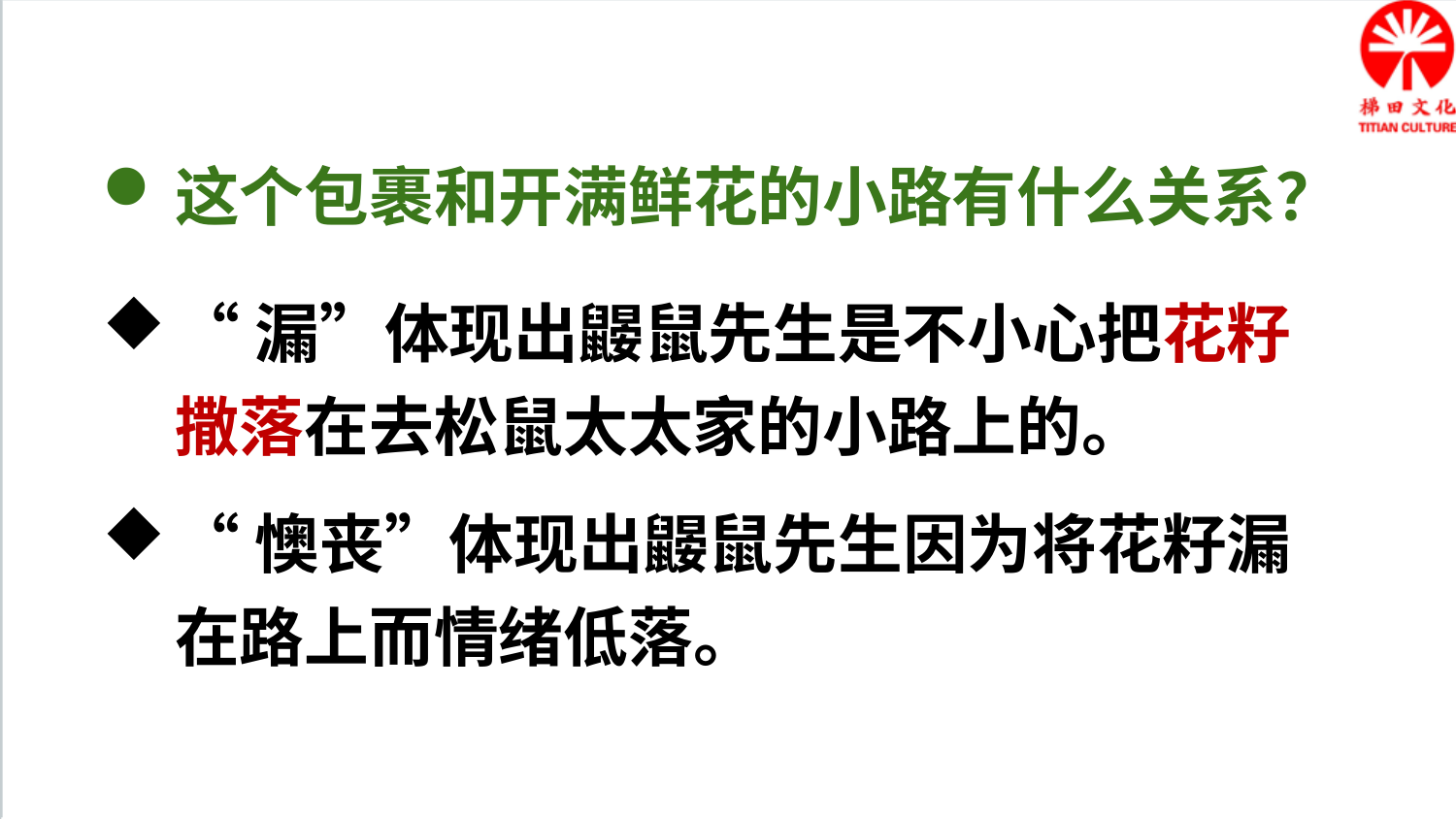

这个包裹和开满鲜花的小路有什么关系？
“漏”体现出鼹鼠先生是不小心把花籽撒落在去松鼠太太家的小路上的。
“懊丧”体现出鼹鼠先生因为将花籽漏在路上而情绪低落。